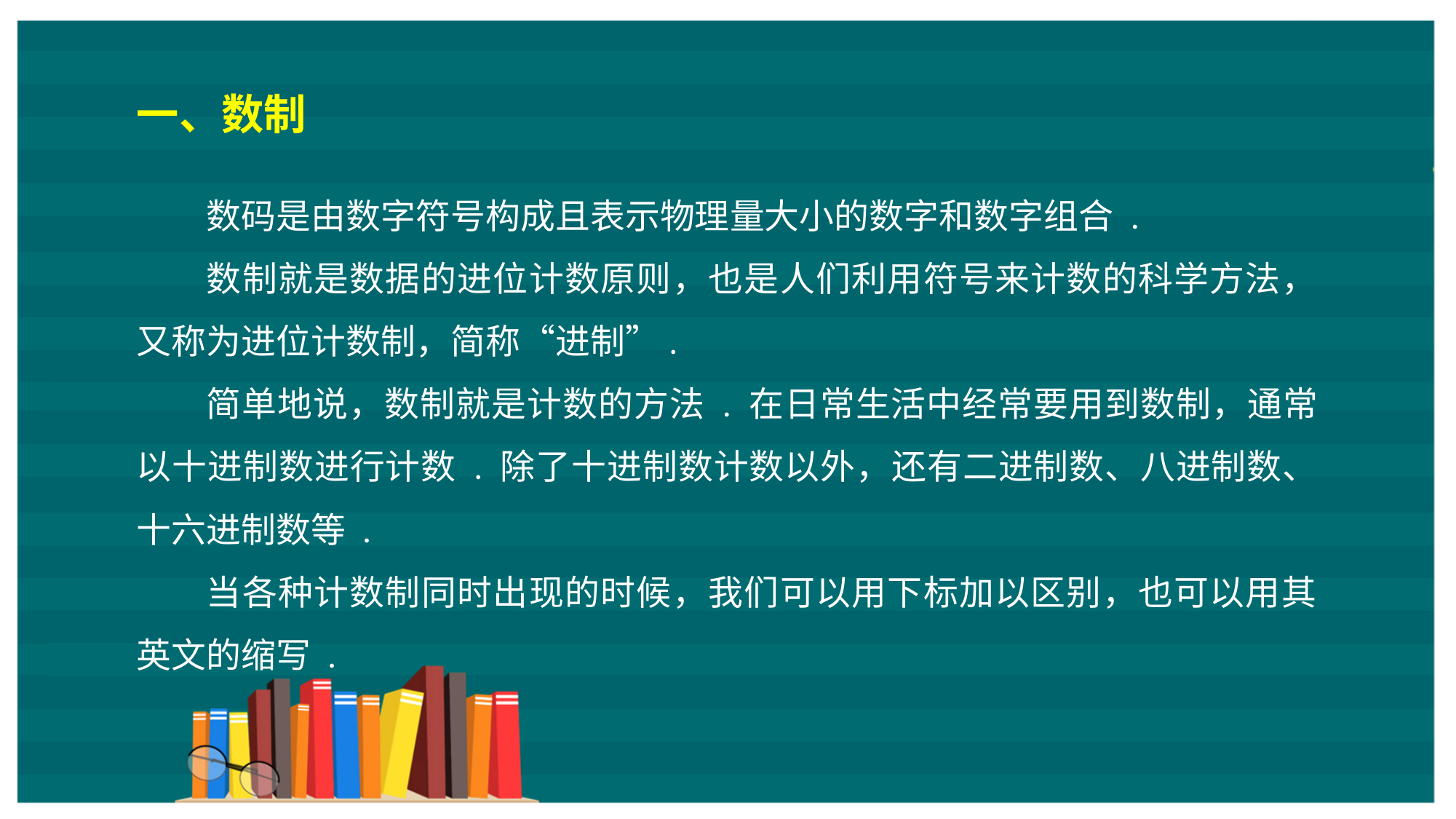

一、数制
数码是由数字符号构成且表示物理量大小的数字和数字组合 .
数制就是数据的进位计数原则，也是人们利用符号来计数的科学方法，又称为进位计数制，简称“进制”.
简单地说，数制就是计数的方法 . 在日常生活中经常要用到数制，通常以十进制数进行计数 . 除了十进制数计数以外，还有二进制数、八进制数、十六进制数等 .
当各种计数制同时出现的时候，我们可以用下标加以区别，也可以用其英文的缩写 .